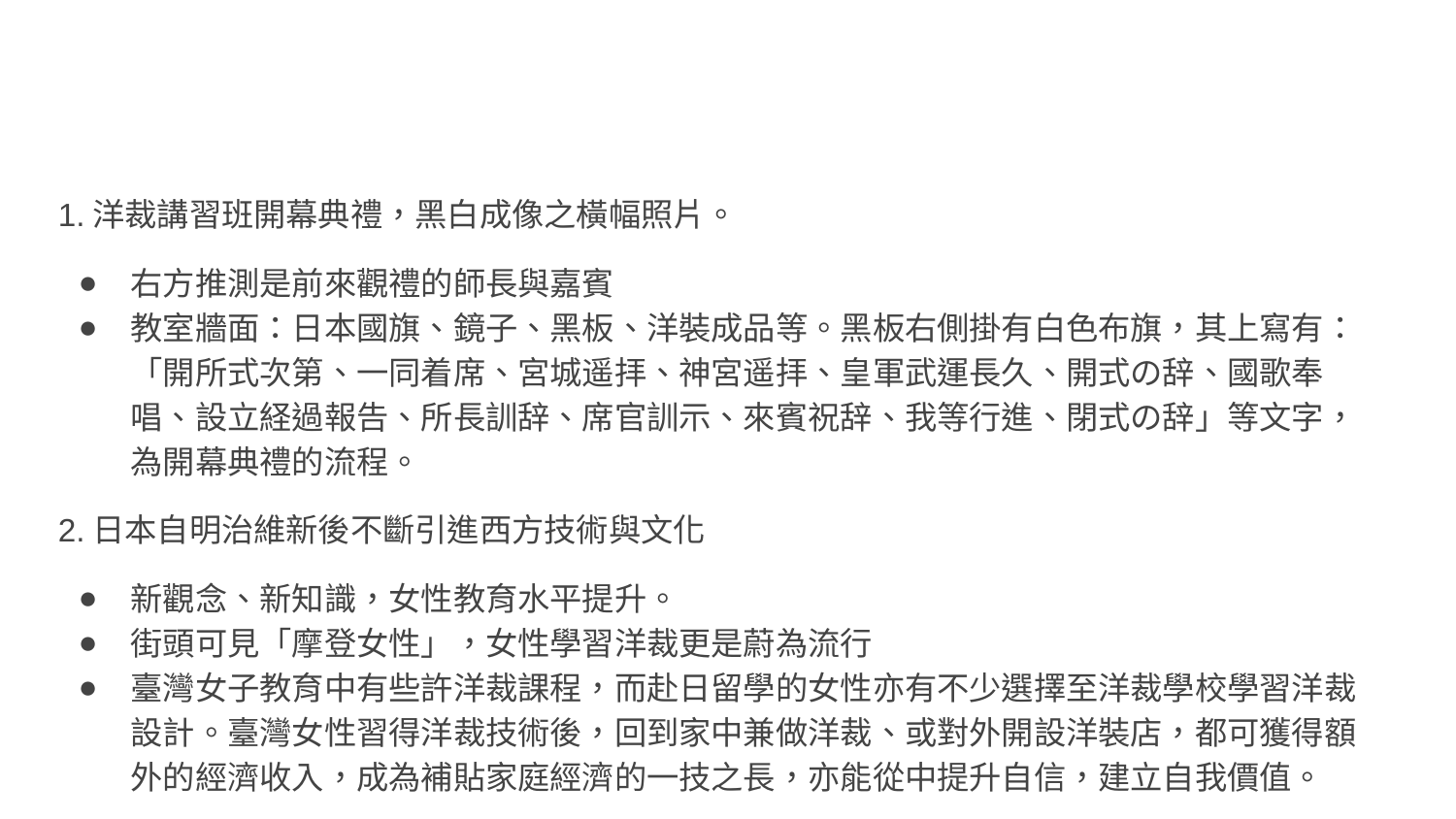

#
1.洋裁講習班開幕典禮，黑白成像之橫幅照片。
右方推測是前來觀禮的師長與嘉賓
教室牆面：日本國旗、鏡子、黑板、洋裝成品等。黑板右側掛有白色布旗，其上寫有：「開所式次第、一同着席、宮城遥拝、神宮遥拝、皇軍武運長久、開式の辞、國歌奉唱、設立経過報告、所長訓辞、席官訓示、來賓祝辞、我等行進、閉式の辞」等文字，為開幕典禮的流程。
2.日本自明治維新後不斷引進西方技術與文化
新觀念、新知識，女性教育水平提升。
街頭可見「摩登女性」，女性學習洋裁更是蔚為流行
臺灣女子教育中有些許洋裁課程，而赴日留學的女性亦有不少選擇至洋裁學校學習洋裁設計。臺灣女性習得洋裁技術後，回到家中兼做洋裁、或對外開設洋裝店，都可獲得額外的經濟收入，成為補貼家庭經濟的一技之長，亦能從中提升自信，建立自我價值。